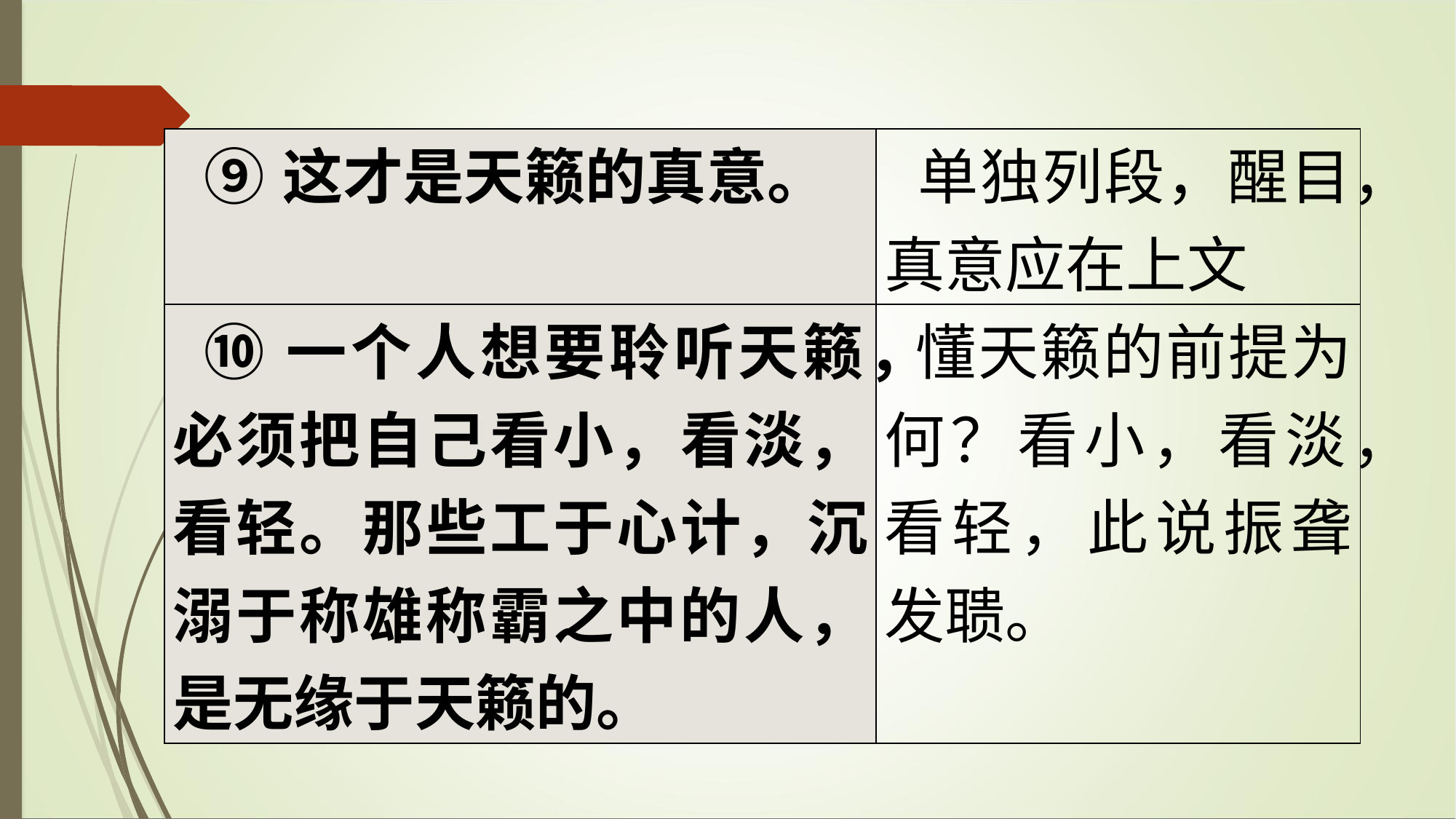

| ⑨这才是天籁的真意。 | 单独列段，醒目，真意应在上文 |
| --- | --- |
| ⑩一个人想要聆听天籁，必须把自己看小，看淡，看轻。那些工于心计，沉溺于称雄称霸之中的人，是无缘于天籁的。 | 懂天籁的前提为何？看小，看淡，看轻，此说振聋发聩。 |